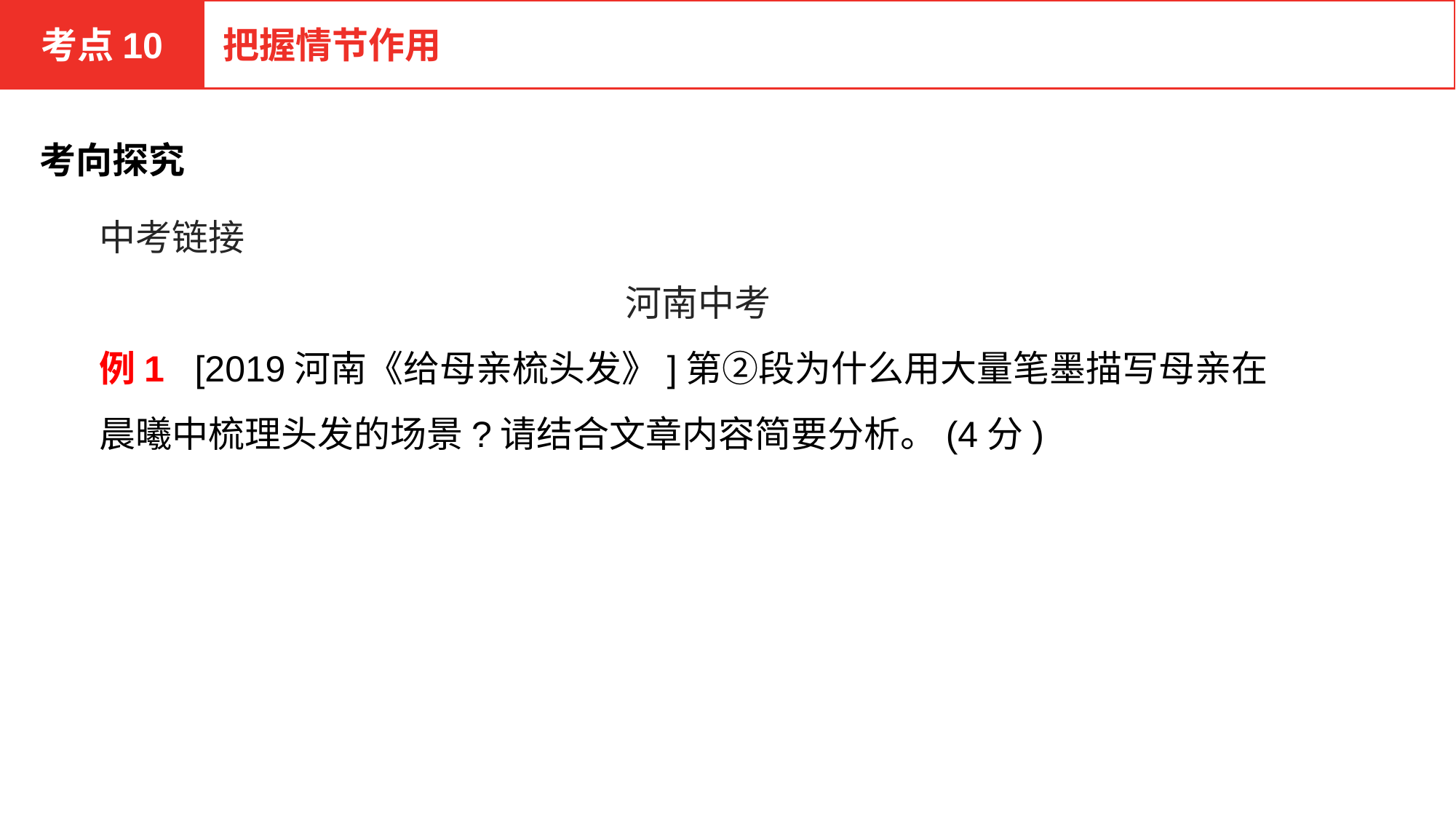

考点10
把握情节作用
考向探究
中考链接
河南中考
例1   [2019河南《给母亲梳头发》]第②段为什么用大量笔墨描写母亲在晨曦中梳理头发的场景?请结合文章内容简要分析。(4分)